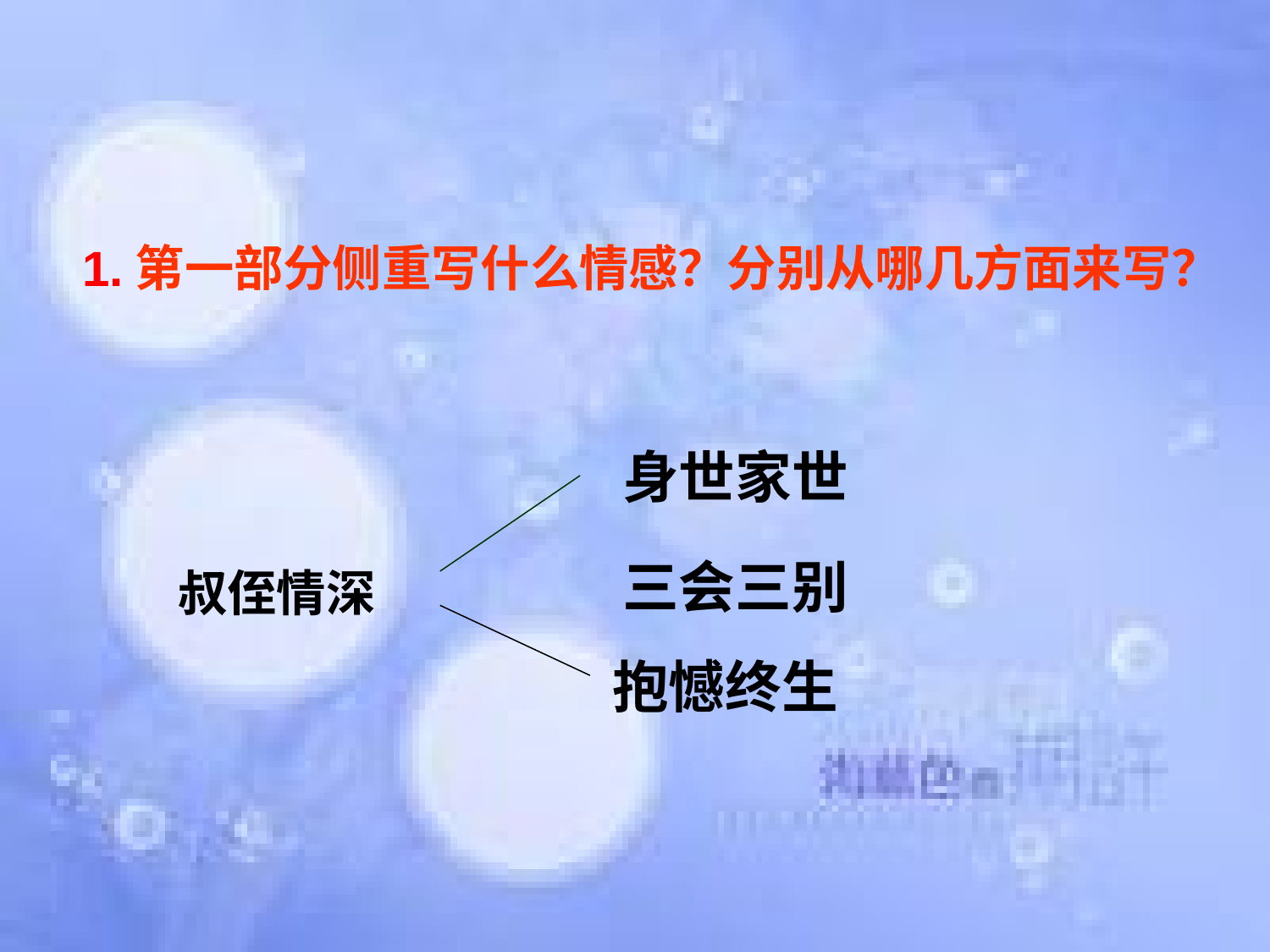

1.第一部分侧重写什么情感？分别从哪几方面来写？
身世家世

三会三别
叔侄情深

抱憾终生